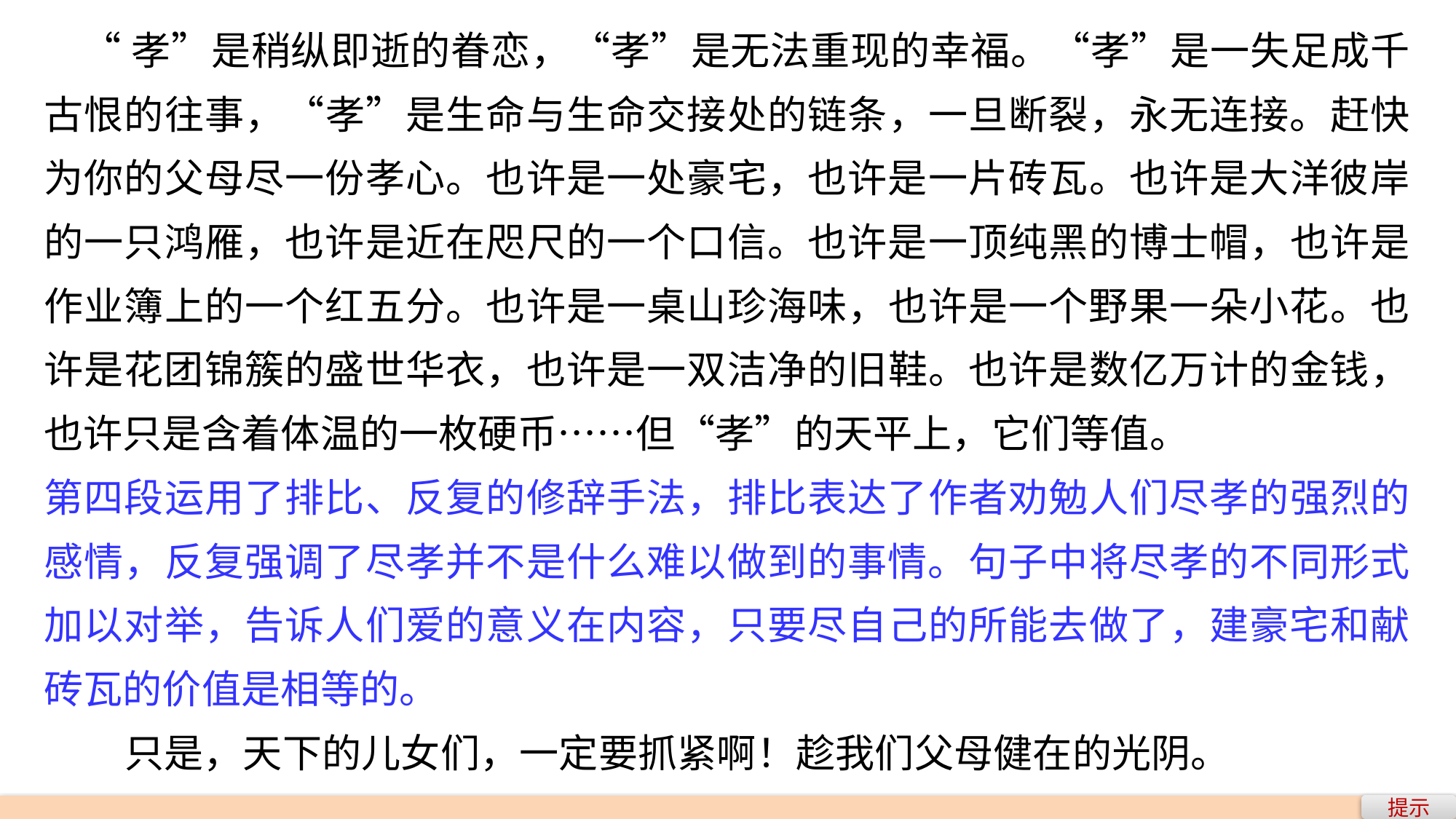

“孝”是稍纵即逝的眷恋，“孝”是无法重现的幸福。“孝”是一失足成千古恨的往事，“孝”是生命与生命交接处的链条，一旦断裂，永无连接。赶快为你的父母尽一份孝心。也许是一处豪宅，也许是一片砖瓦。也许是大洋彼岸的一只鸿雁，也许是近在咫尺的一个口信。也许是一顶纯黑的博士帽，也许是作业簿上的一个红五分。也许是一桌山珍海味，也许是一个野果一朵小花。也许是花团锦簇的盛世华衣，也许是一双洁净的旧鞋。也许是数亿万计的金钱，也许只是含着体温的一枚硬币……但“孝”的天平上，它们等值。
第四段运用了排比、反复的修辞手法，排比表达了作者劝勉人们尽孝的强烈的感情，反复强调了尽孝并不是什么难以做到的事情。句子中将尽孝的不同形式加以对举，告诉人们爱的意义在内容，只要尽自己的所能去做了，建豪宅和献砖瓦的价值是相等的。
        只是，天下的儿女们，一定要抓紧啊！趁我们父母健在的光阴。
提示